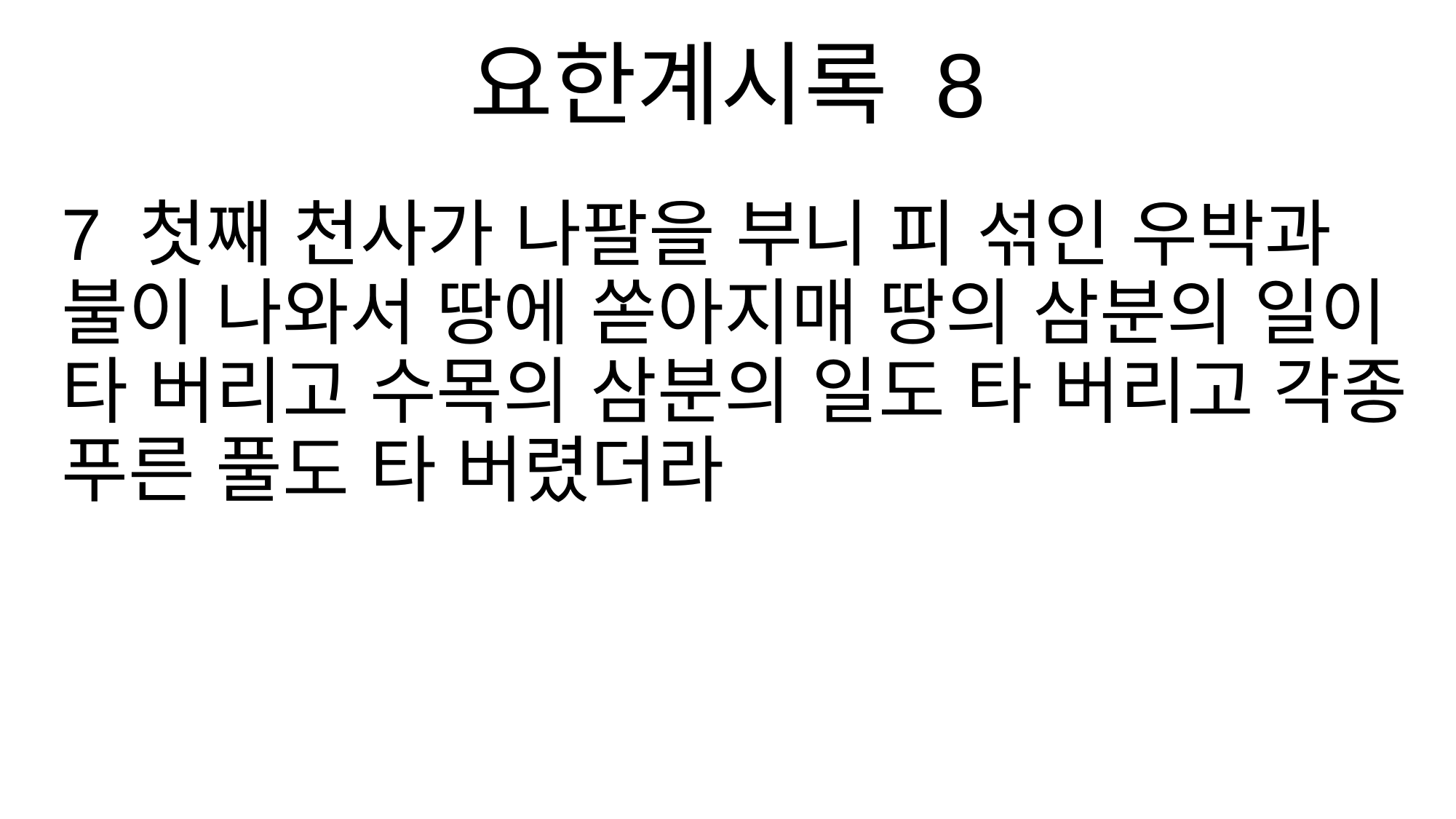

요한계시록 8
7 첫째 천사가 나팔을 부니 피 섞인 우박과 불이 나와서 땅에 쏟아지매 땅의 삼분의 일이 타 버리고 수목의 삼분의 일도 타 버리고 각종 푸른 풀도 타 버렸더라